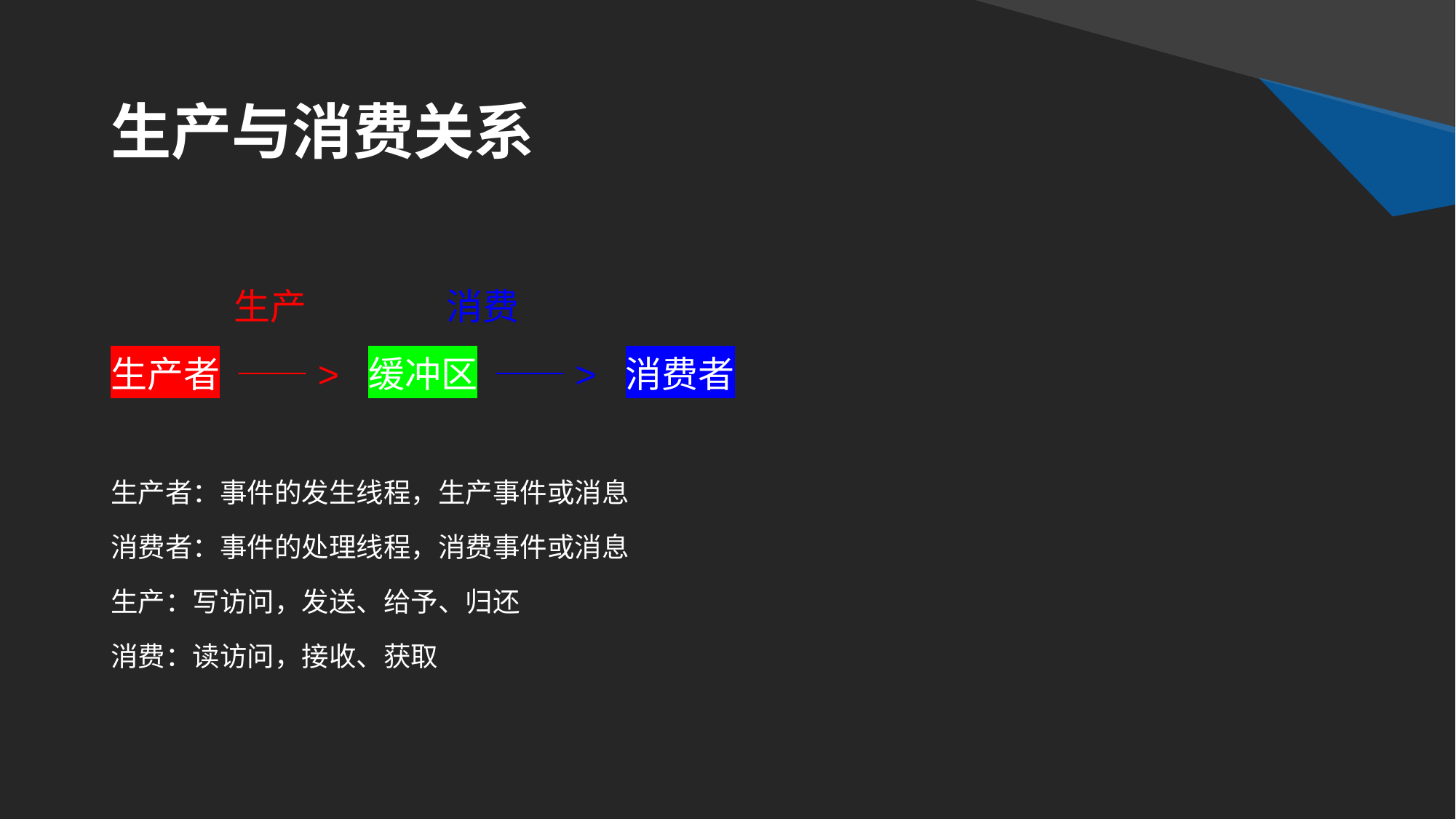

# 生产与消费关系

              生产                 消费
生产者  ——>  缓冲区  ——>  消费者

生产者：事件的发生线程，生产事件或消息
消费者：事件的处理线程，消费事件或消息
生产：写访问，发送、给予、归还
消费：读访问，接收、获取